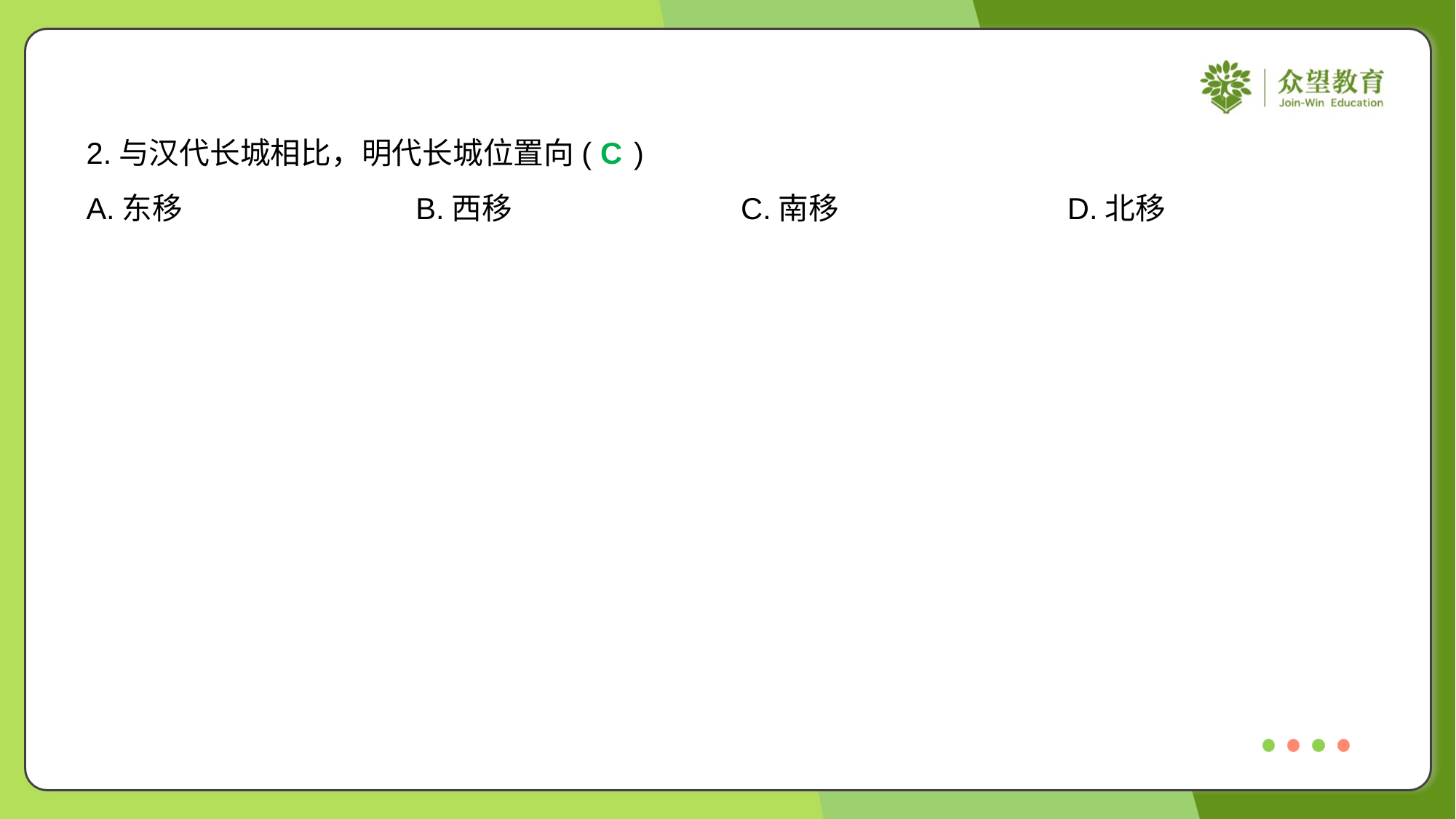

2.与汉代长城相比，明代长城位置向(     )
C
A.东移	B.西移	C.南移	D.北移